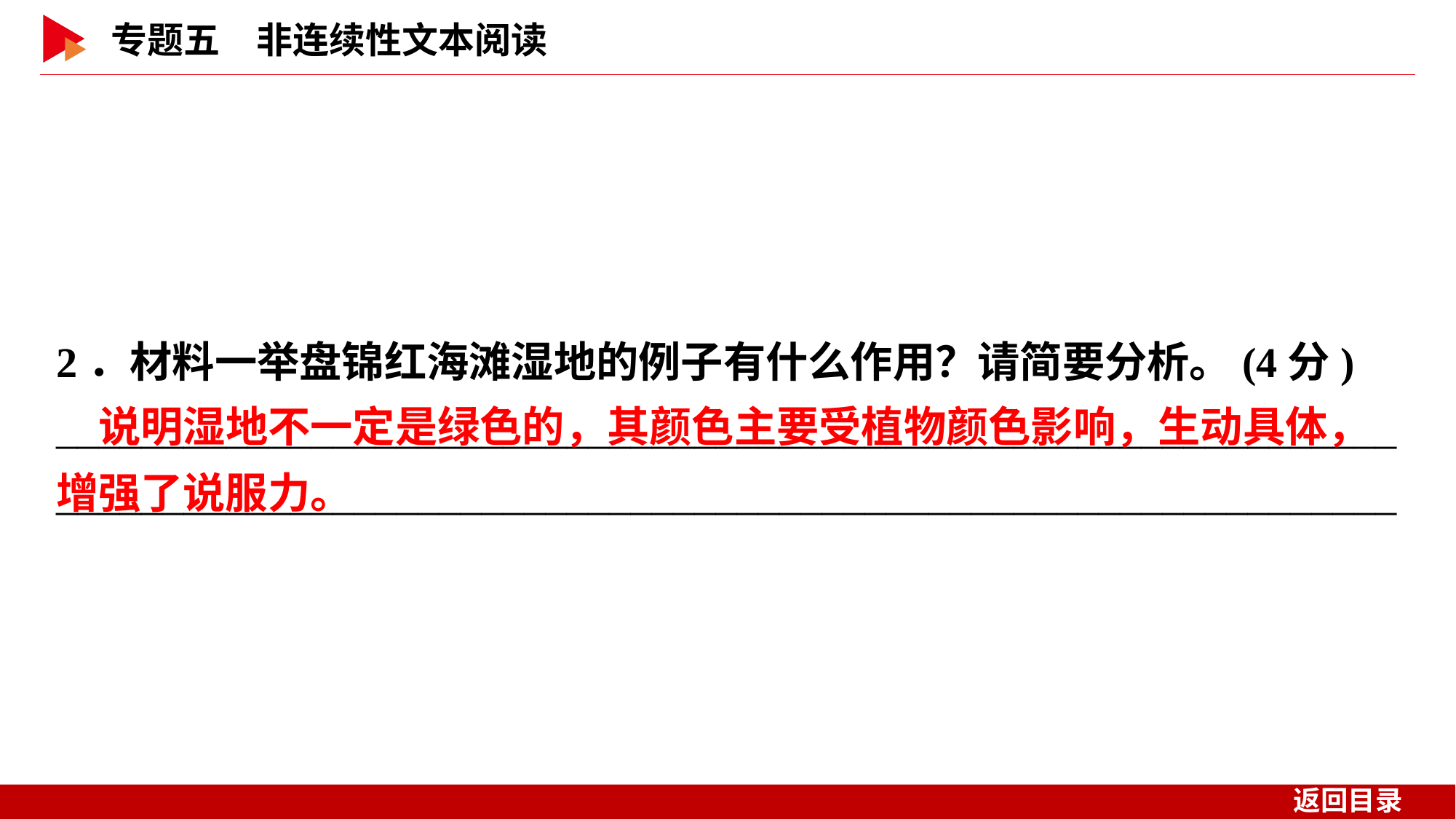

2．材料一举盘锦红海滩湿地的例子有什么作用？请简要分析。(4分) ______________________________________________________________________________________________________________________________
　说明湿地不一定是绿色的，其颜色主要受植物颜色影响，生动具体，增强了说服力。